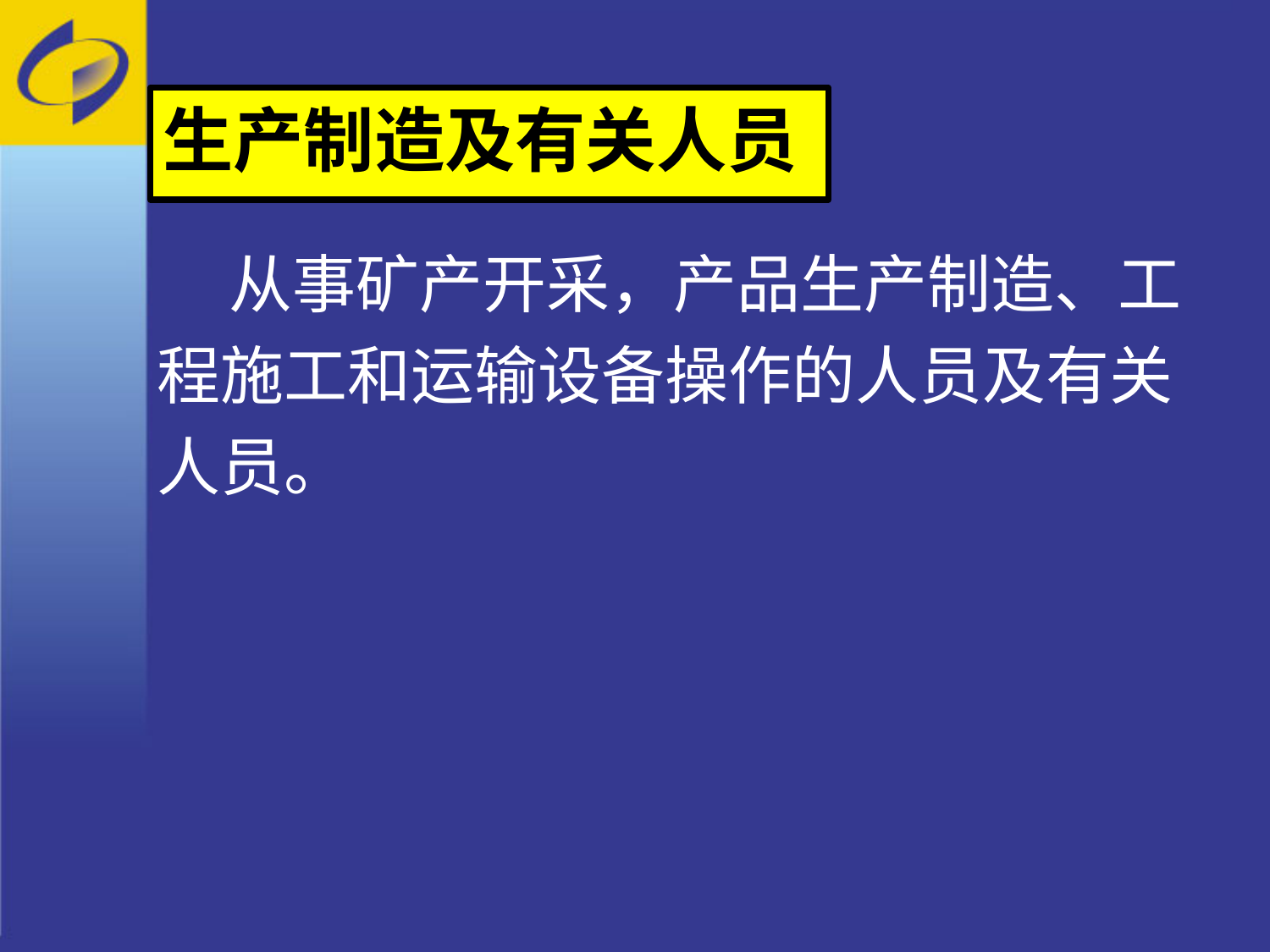

生产制造及有关人员
    从事矿产开采，产品生产制造、工程施工和运输设备操作的人员及有关人员。